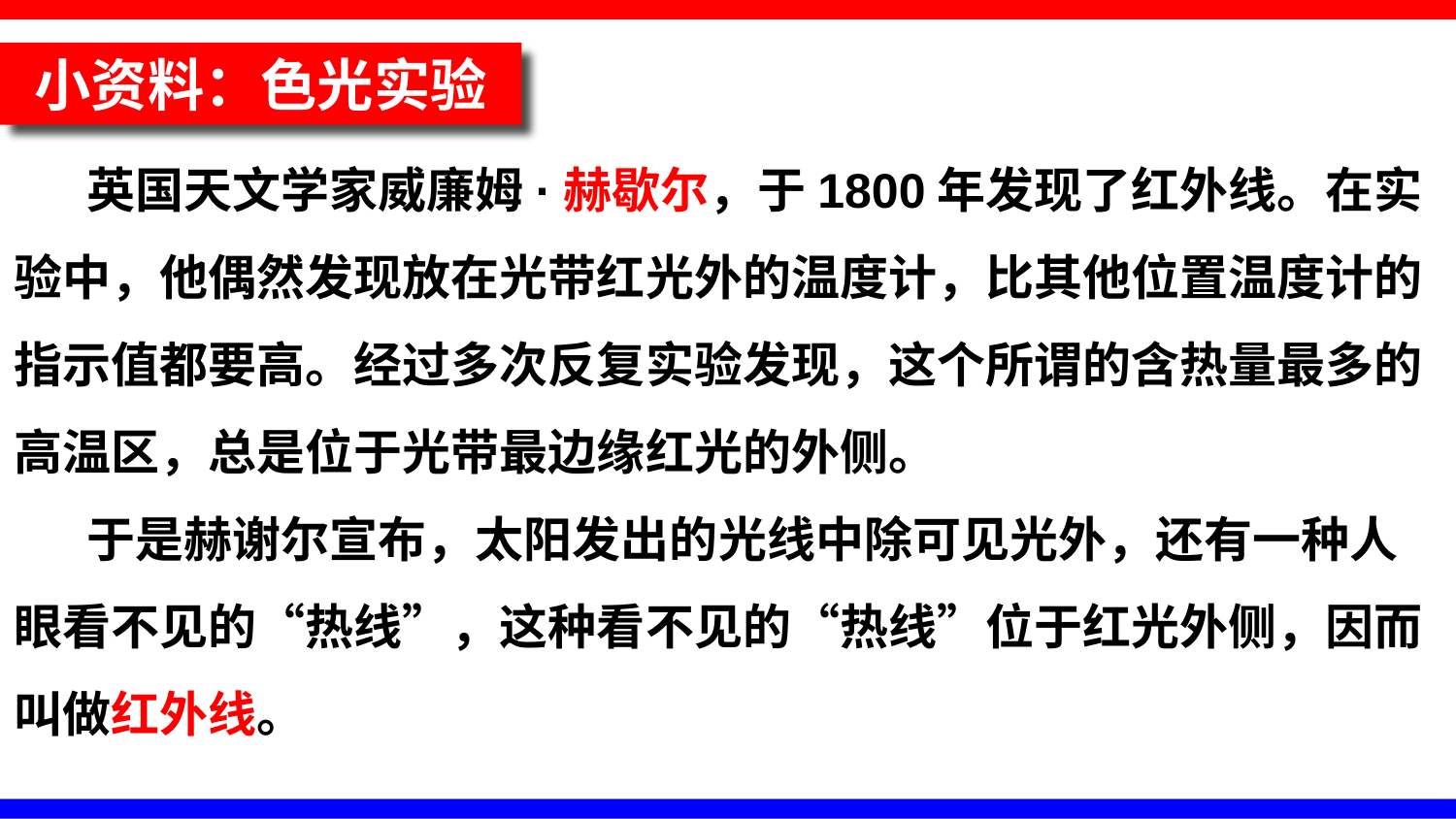

小资料：色光实验
英国天文学家威廉姆·赫歇尔，于1800年发现了红外线。在实验中，他偶然发现放在光带红光外的温度计，比其他位置温度计的指示值都要高。经过多次反复实验发现，这个所谓的含热量最多的高温区，总是位于光带最边缘红光的外侧。
于是赫谢尔宣布，太阳发出的光线中除可见光外，还有一种人眼看不见的“热线”，这种看不见的“热线”位于红光外侧，因而叫做红外线。